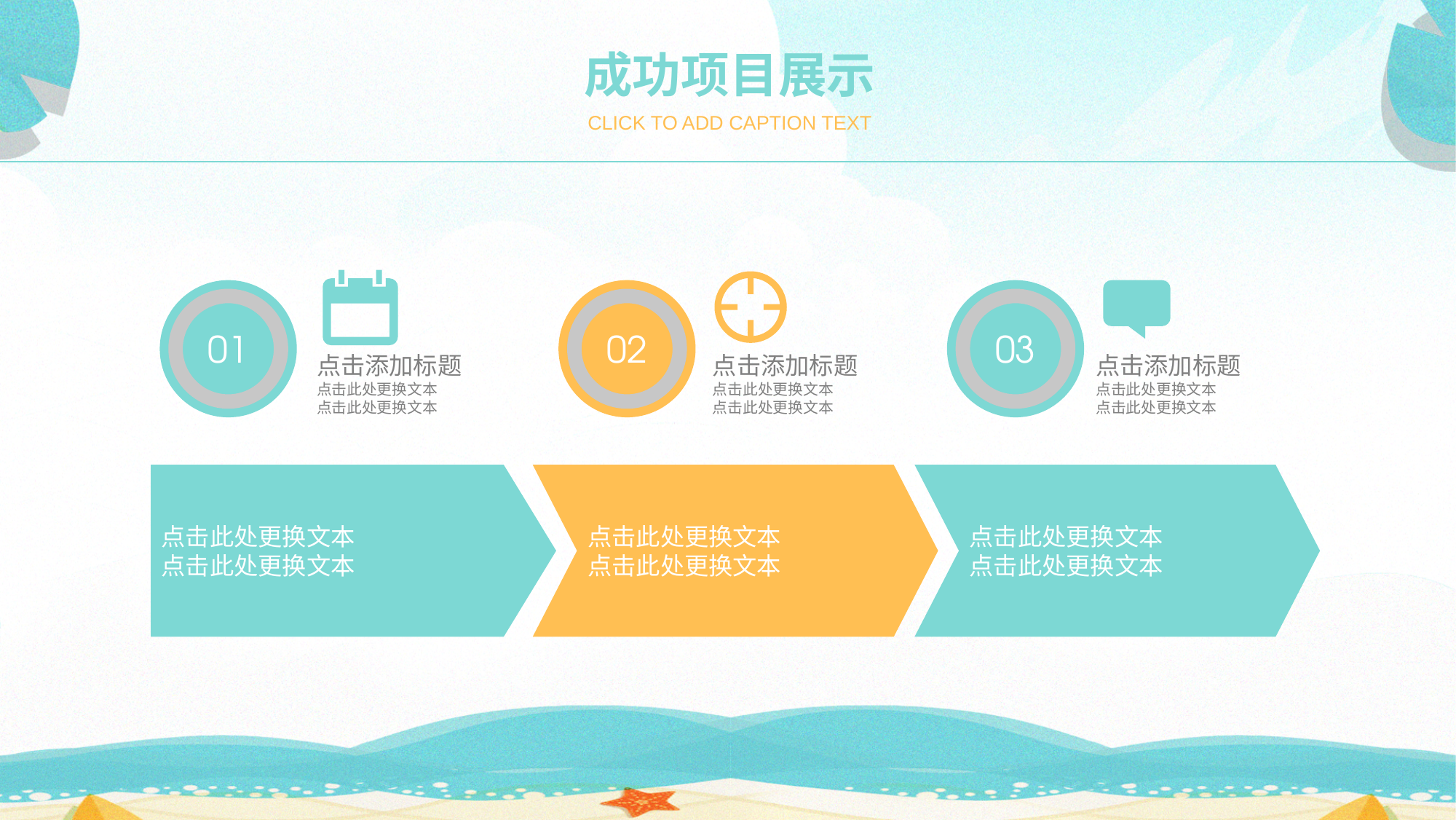

成功项目展示
CLICK TO ADD CAPTION TEXT

01

02

03

点击添加标题
点击此处更换文本
点击此处更换文本
点击添加标题
点击此处更换文本
点击此处更换文本
点击添加标题
点击此处更换文本
点击此处更换文本
点击此处更换文本
点击此处更换文本
点击此处更换文本
点击此处更换文本
点击此处更换文本
点击此处更换文本